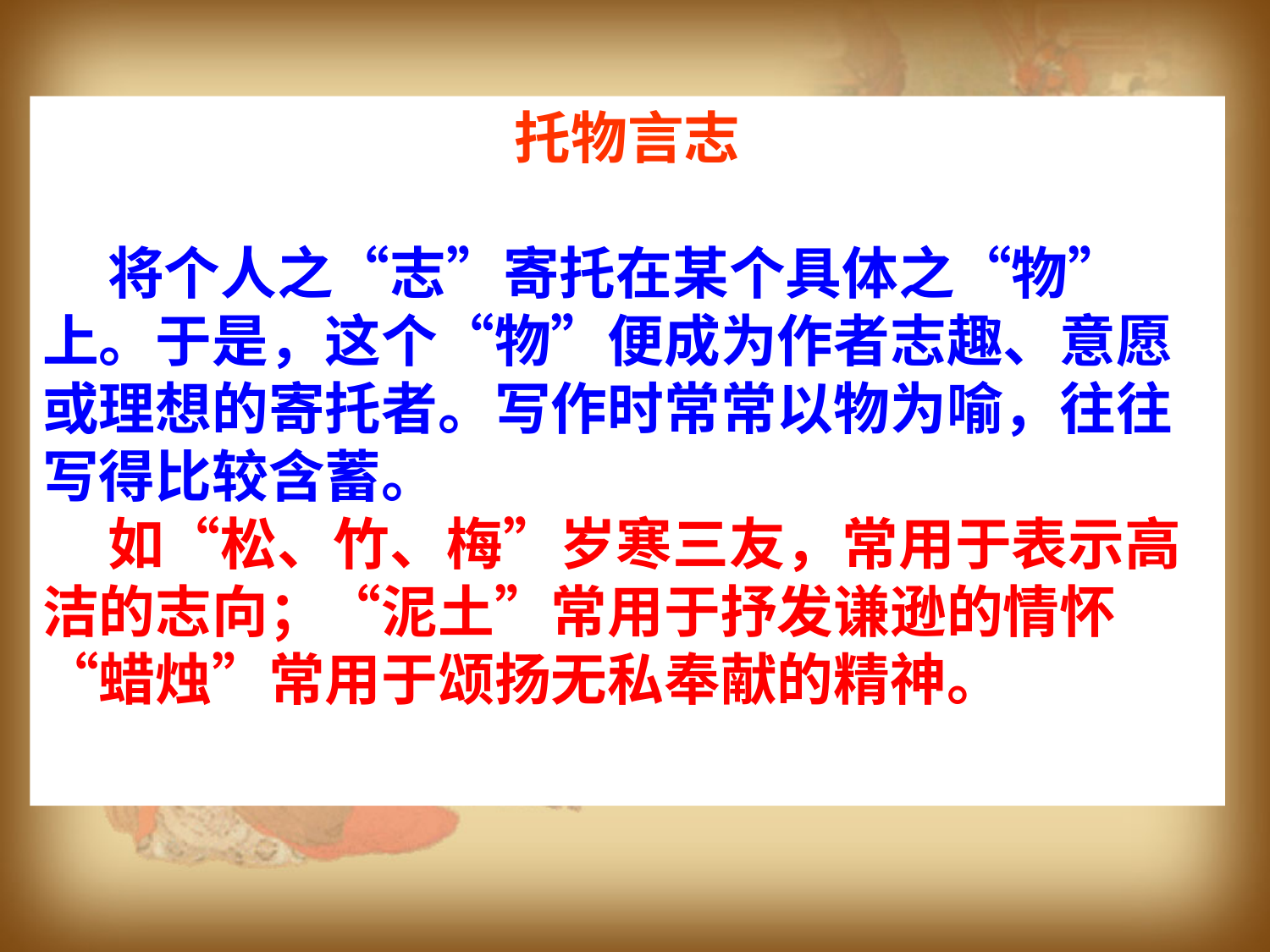

托物言志

    将个人之“志”寄托在某个具体之“物”上。于是，这个“物”便成为作者志趣、意愿或理想的寄托者。写作时常常以物为喻，往往写得比较含蓄。
    如“松、竹、梅”岁寒三友，常用于表示高洁的志向；“泥土”常用于抒发谦逊的情怀“蜡烛”常用于颂扬无私奉献的精神。